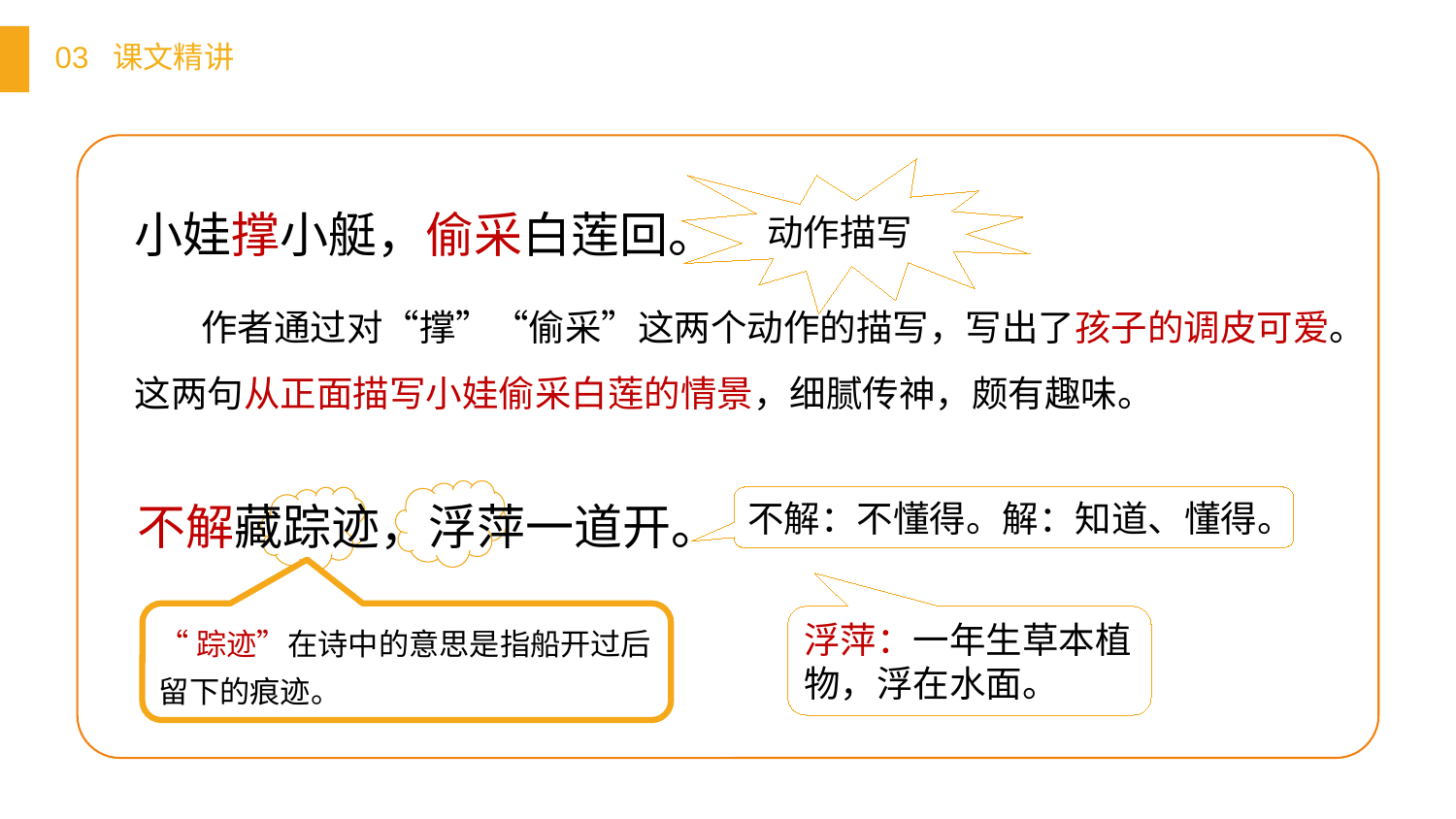

03  课文精讲

动作描写
小娃撑小艇，偷采白莲回。
       作者通过对“撑”“偷采”这两个动作的描写，写出了孩子的调皮可爱。这两句从正面描写小娃偷采白莲的情景，细腻传神，颇有趣味。

不解：不懂得。解：知道、懂得。
不解藏踪迹，浮萍一道开。
“踪迹”在诗中的意思是指船开过后留下的痕迹。
浮萍：一年生草本植物，浮在水面。